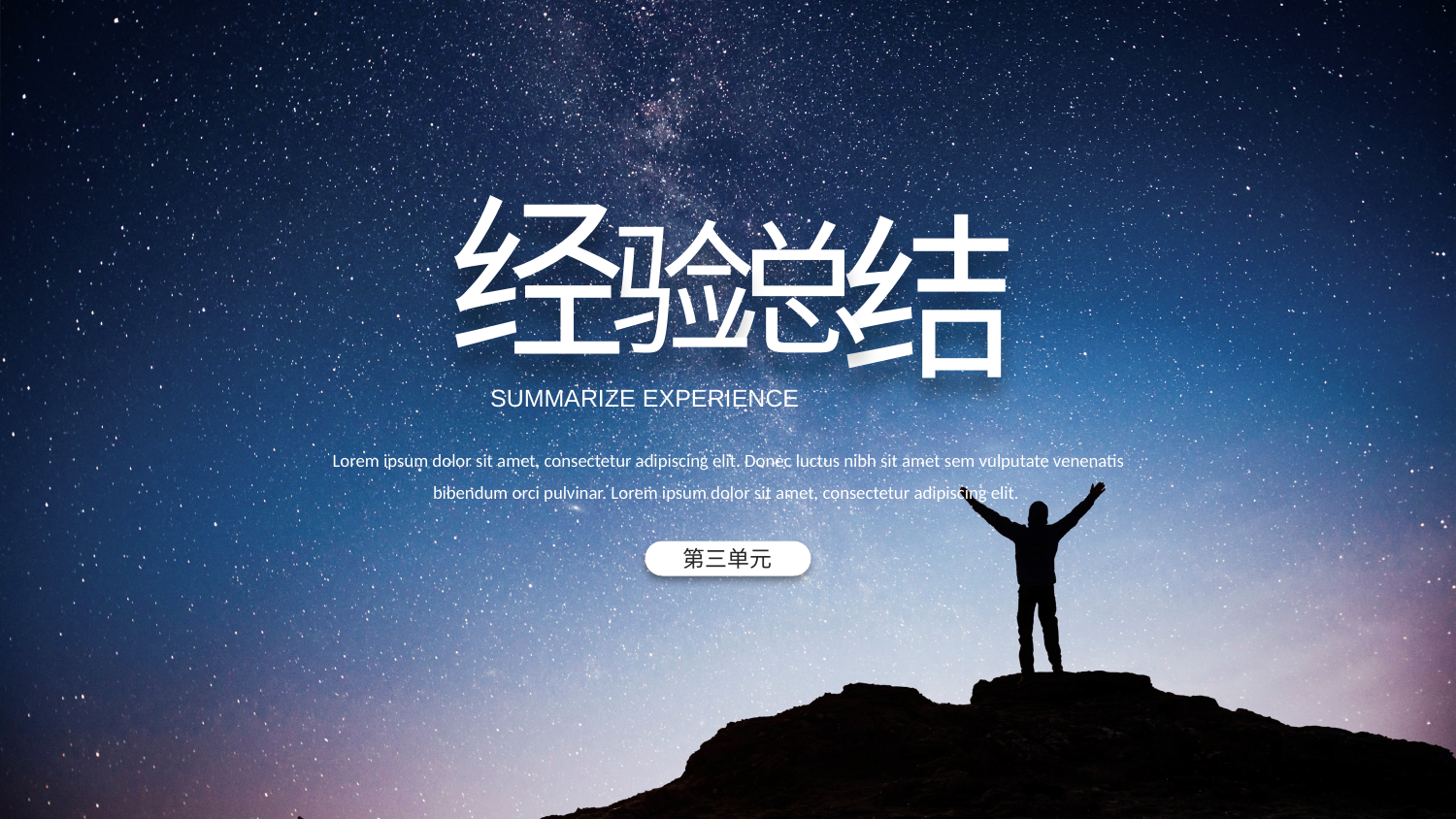

经
结
总
验
SUMMARIZE EXPERIENCE
Lorem ipsum dolor sit amet, consectetur adipiscing elit. Donec luctus nibh sit amet sem vulputate venenatis bibendum orci pulvinar. Lorem ipsum dolor sit amet, consectetur adipiscing elit.
第三单元